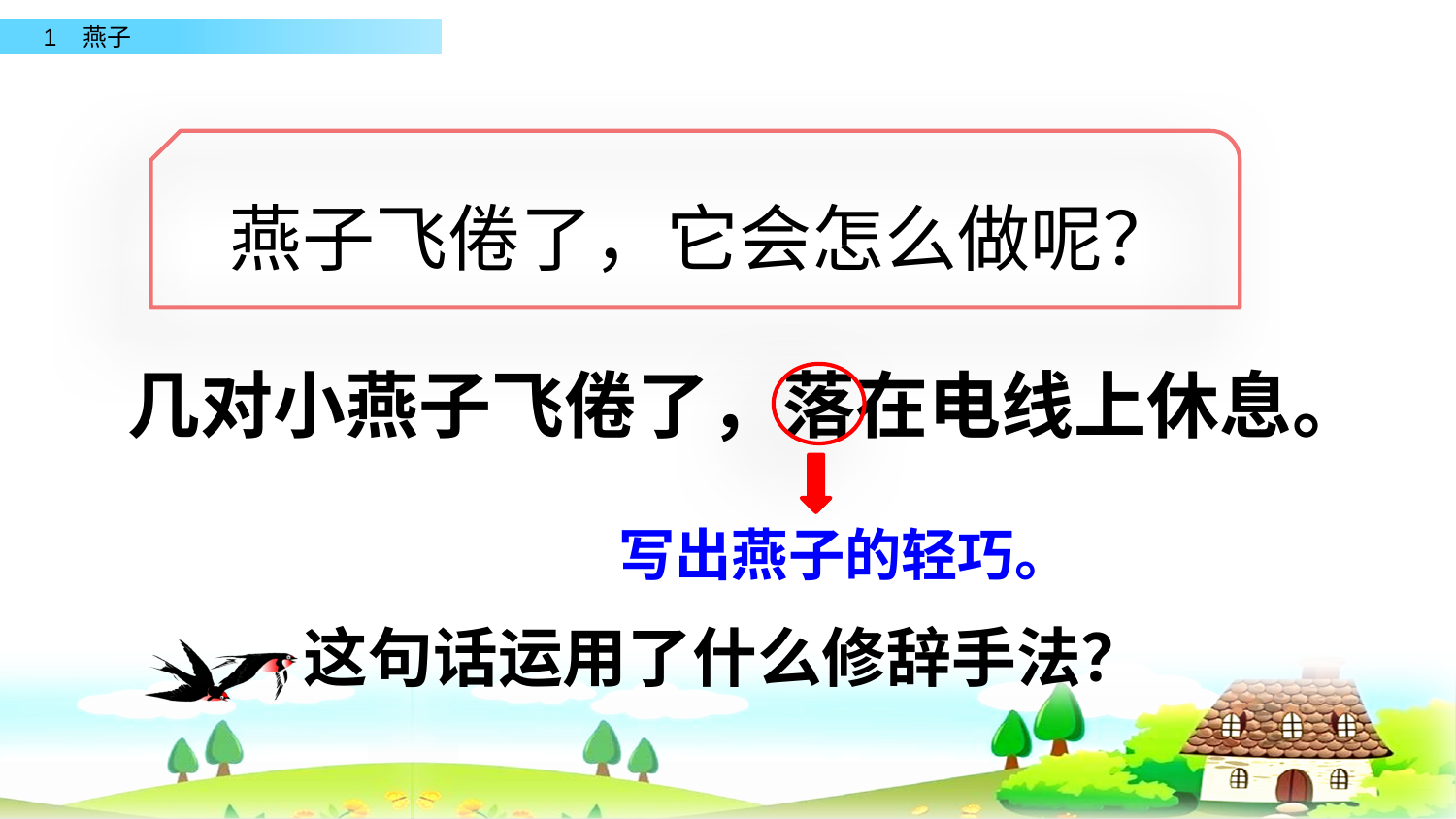

燕子飞倦了，它会怎么做呢？
几对小燕子飞倦了，落在电线上休息。

写出燕子的轻巧。
这句话运用了什么修辞手法？